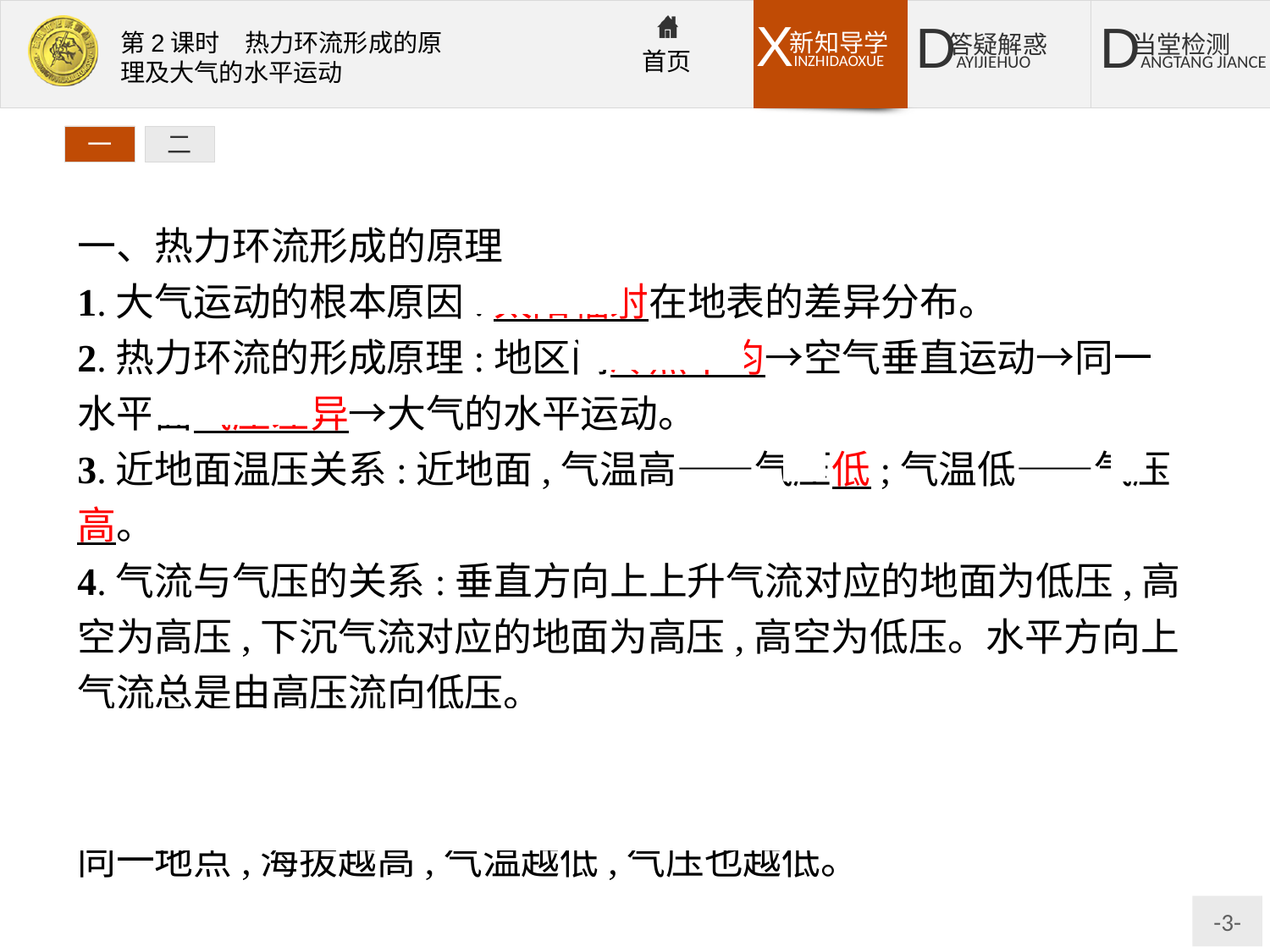

一
二
一、热力环流形成的原理
1.大气运动的根本原因:太阳辐射在地表的差异分布。
2.热力环流的形成原理:地区间冷热不均→空气垂直运动→同一水平面气压差异→大气的水平运动。
3.近地面温压关系:近地面,气温高——气压低;气温低——气压高。
4.气流与气压的关系:垂直方向上上升气流对应的地面为低压,高空为高压,下沉气流对应的地面为高压,高空为低压。水平方向上气流总是由高压流向低压。
思考讨论　气温越高,气压越低吗?
提示:比较气压值的高低要在同一水平面上,气温越高,气压越低;同一地点,海拔越高,气温越低,气压也越低。